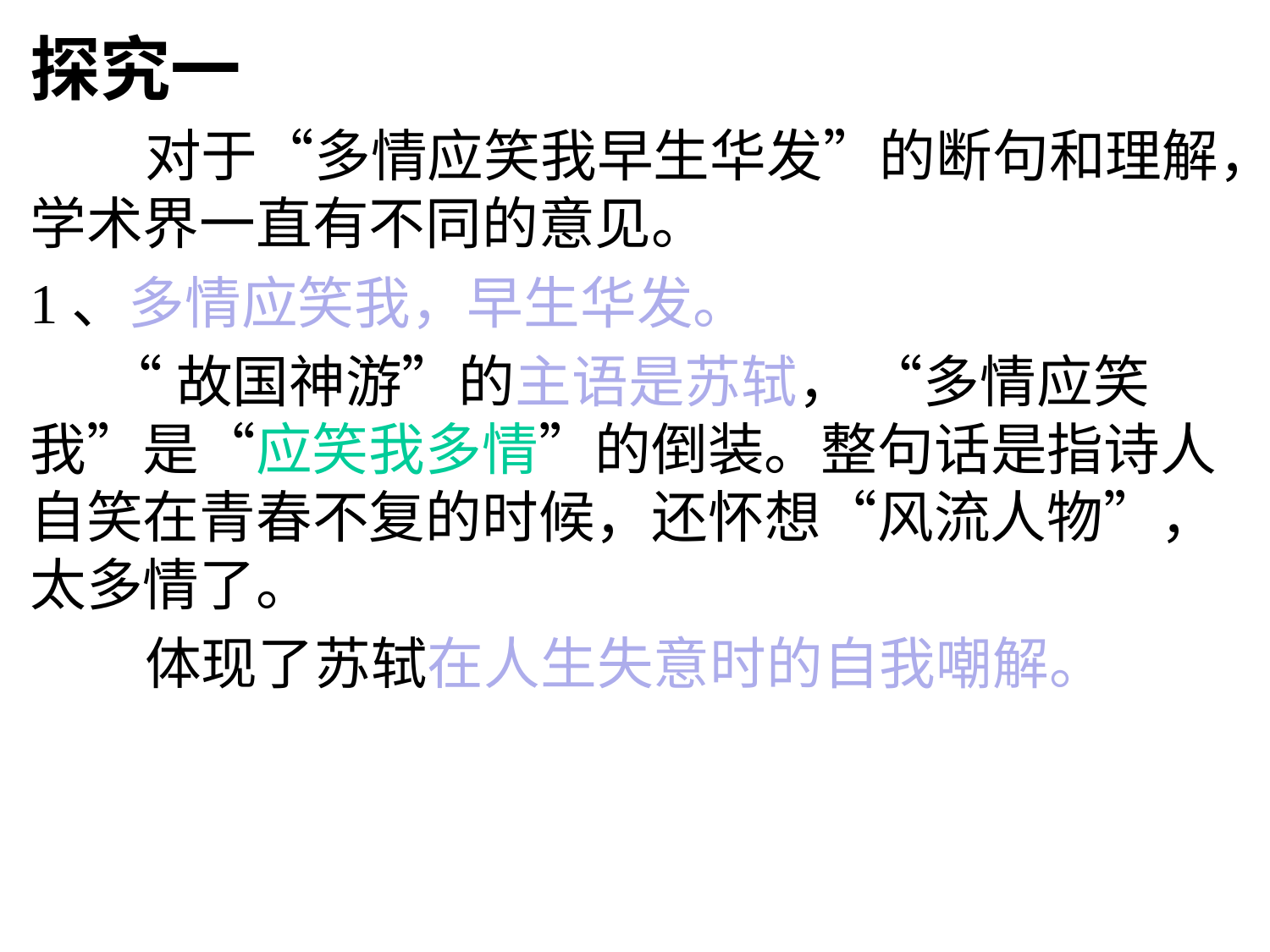

探究一
        对于“多情应笑我早生华发”的断句和理解，学术界一直有不同的意见。
1、多情应笑我，早生华发。
      “故国神游”的主语是苏轼， “多情应笑我”是“应笑我多情”的倒装。整句话是指诗人自笑在青春不复的时候，还怀想“风流人物”，太多情了。
        体现了苏轼在人生失意时的自我嘲解。